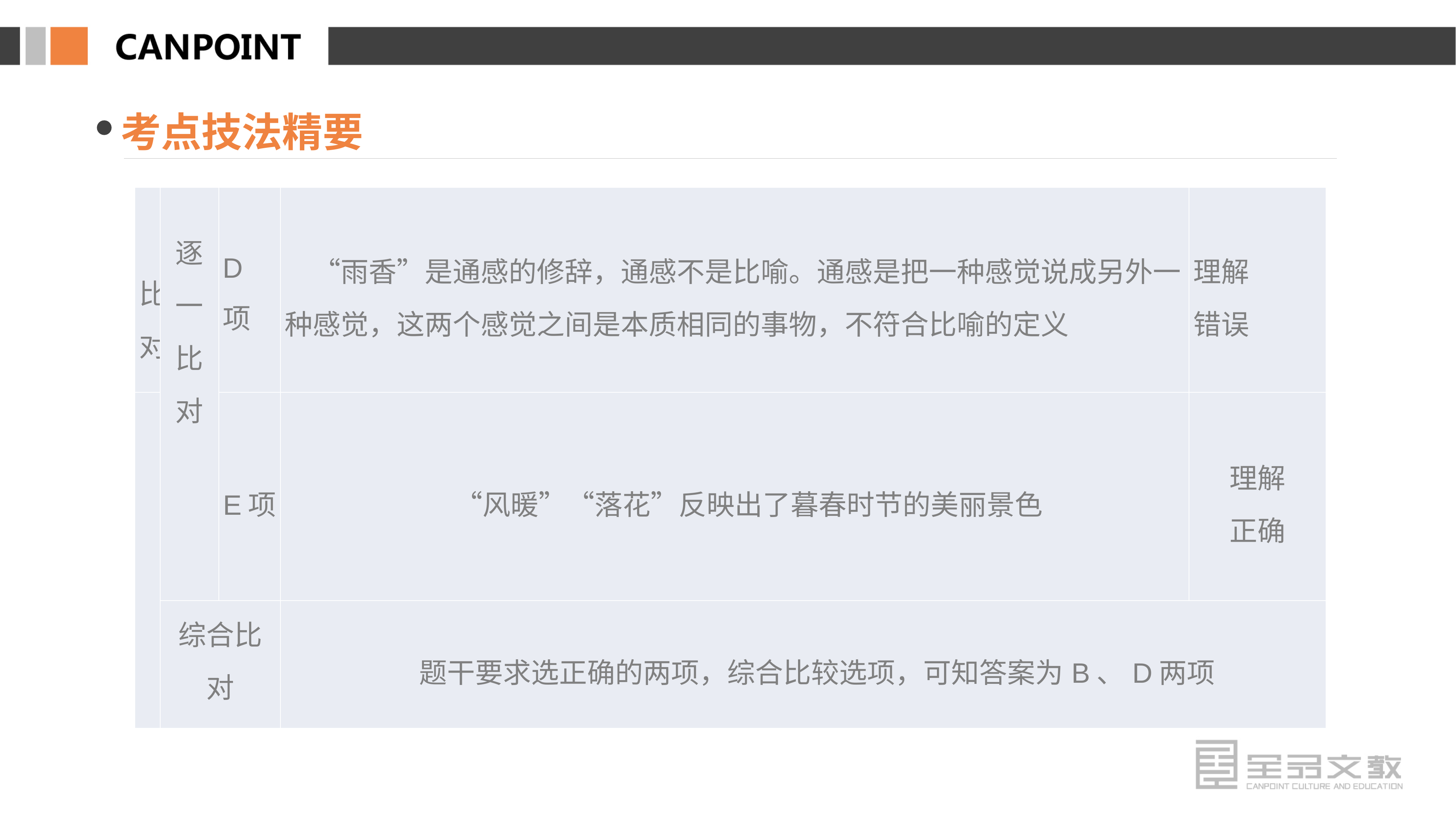

考点技法精要

| 比对 | 逐 一 比 对 | D项 | “雨香”是通感的修辞，通感不是比喻。通感是把一种感觉说成另外一种感觉，这两个感觉之间是本质相同的事物，不符合比喻的定义 | 理解 错误 |
| --- | --- | --- | --- | --- |
|  |  | E项 | “风暖”“落花”反映出了暮春时节的美丽景色 | 理解 正确 |
|  | 综合比对 |  | 题干要求选正确的两项，综合比较选项，可知答案为B、D两项 |  |